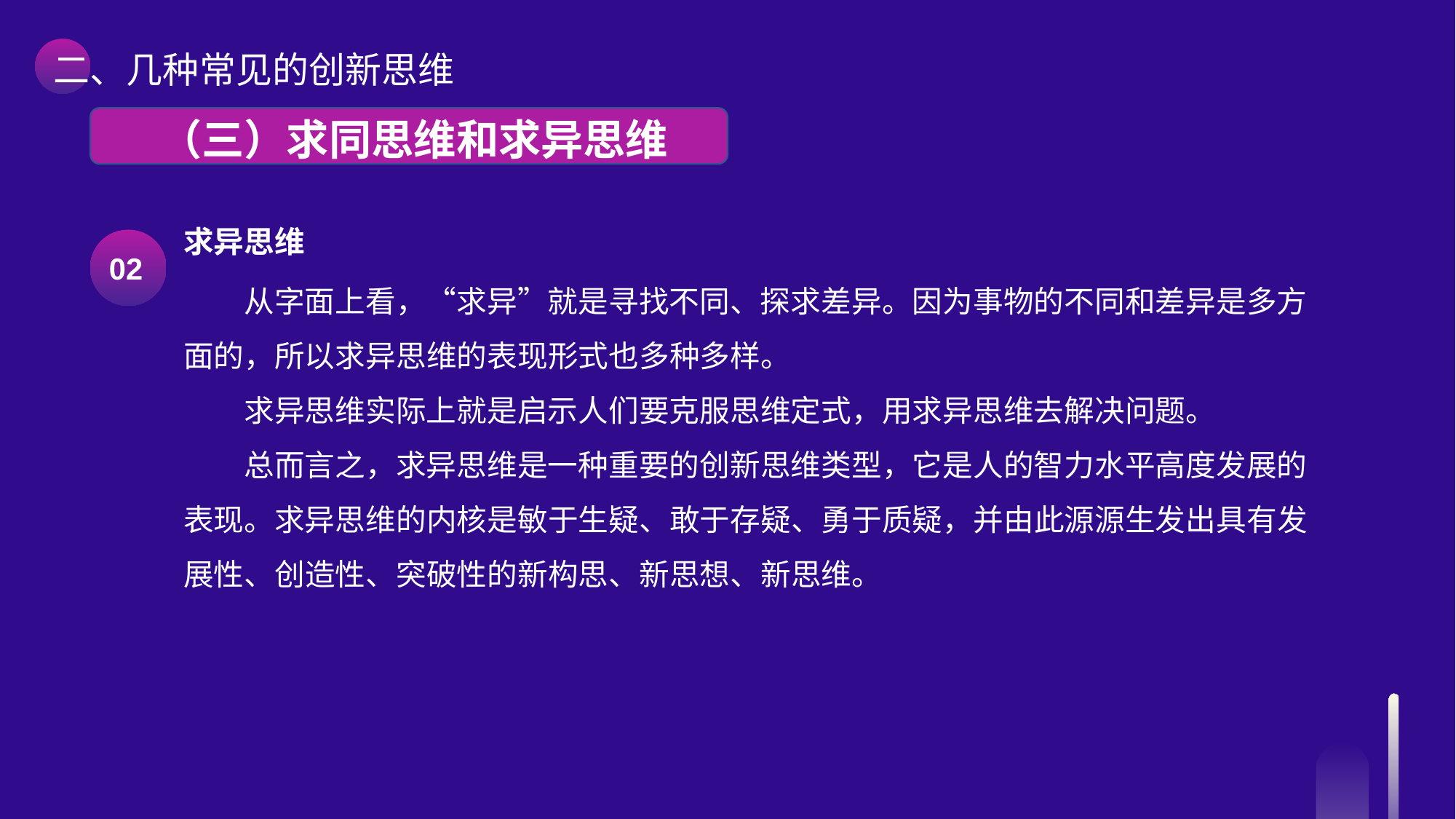

二、几种常见的创新思维

 （三）求同思维和求异思维
求异思维

从字面上看，“求异”就是寻找不同、探求差异。因为事物的不同和差异是多方面的，所以求异思维的表现形式也多种多样。
求异思维实际上就是启示人们要克服思维定式，用求异思维去解决问题。
总而言之，求异思维是一种重要的创新思维类型，它是人的智力水平高度发展的表现。求异思维的内核是敏于生疑、敢于存疑、勇于质疑，并由此源源生发出具有发展性、创造性、突破性的新构思、新思想、新思维。
02